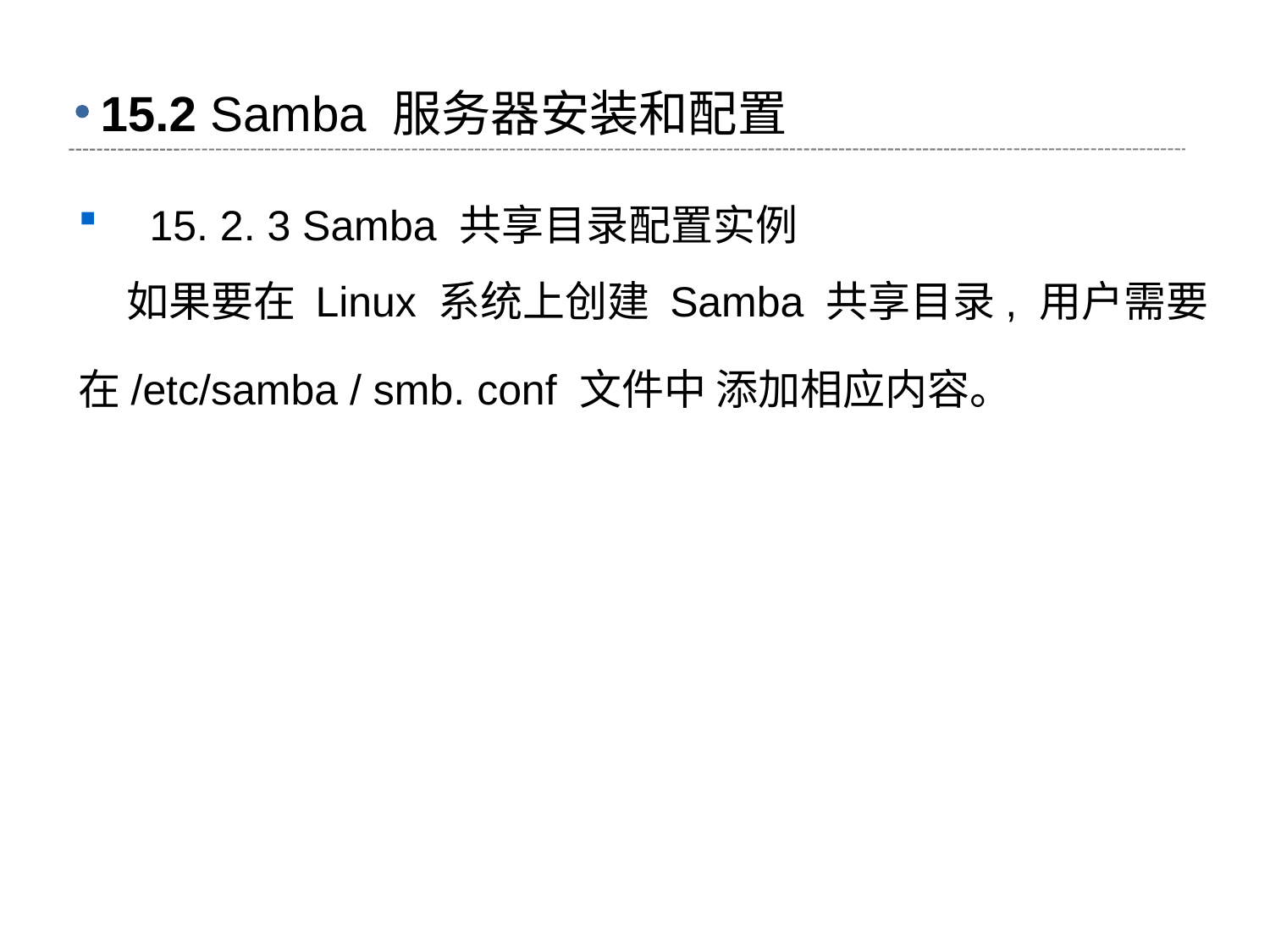

# 15.2 Samba 服务器安装和配置
  15. 2. 3 Samba 共享目录配置实例
    如果要在 Linux 系统上创建 Samba 共享目录, 用户需要在/etc/samba / smb. conf 文件中 添加相应内容。